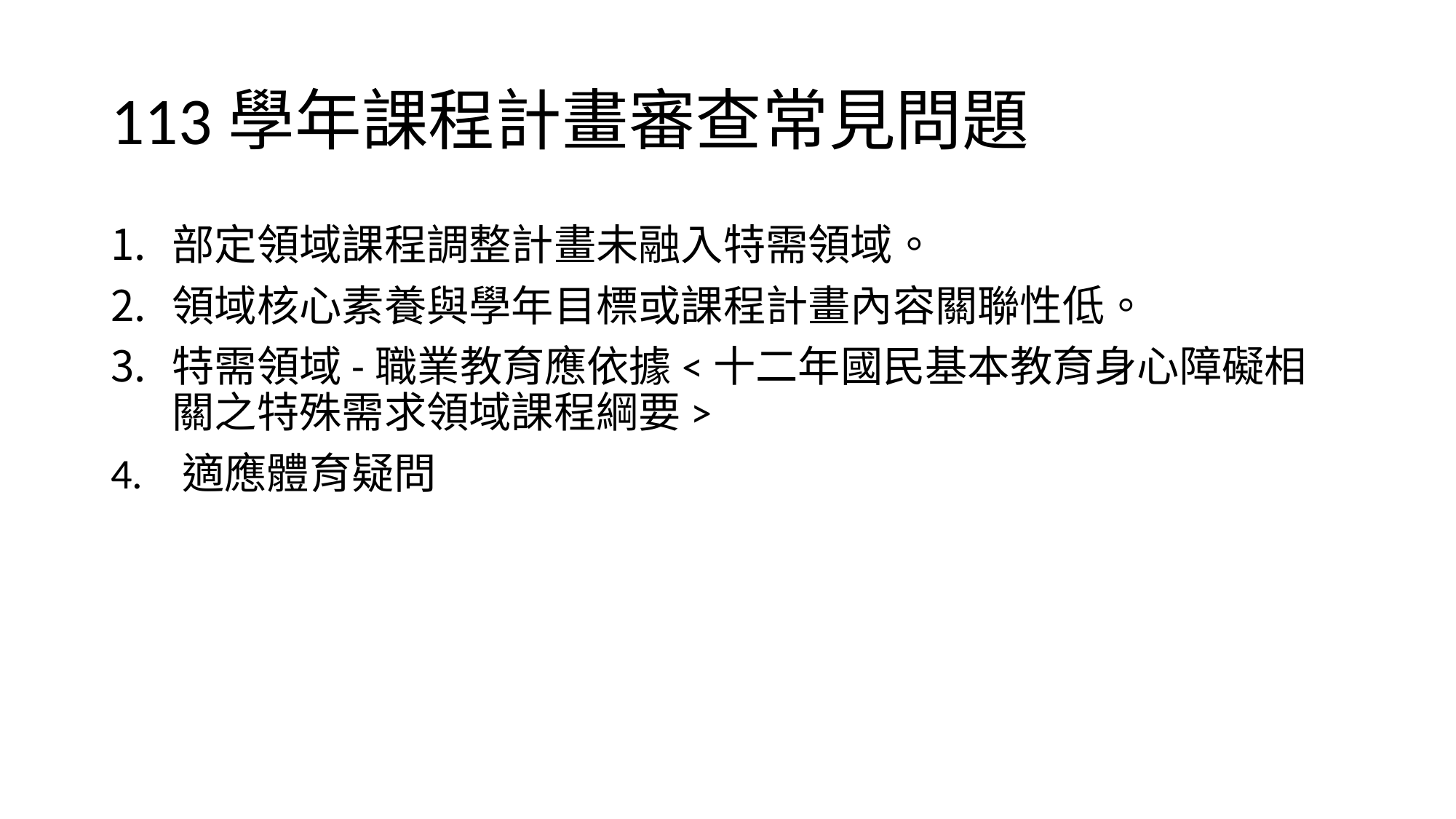

# 113學年課程計畫審查常見問題
部定領域課程調整計畫未融入特需領域。
領域核心素養與學年目標或課程計畫內容關聯性低。
特需領域-職業教育應依據<十二年國民基本教育身心障礙相關之特殊需求領域課程綱要>
4.   適應體育疑問